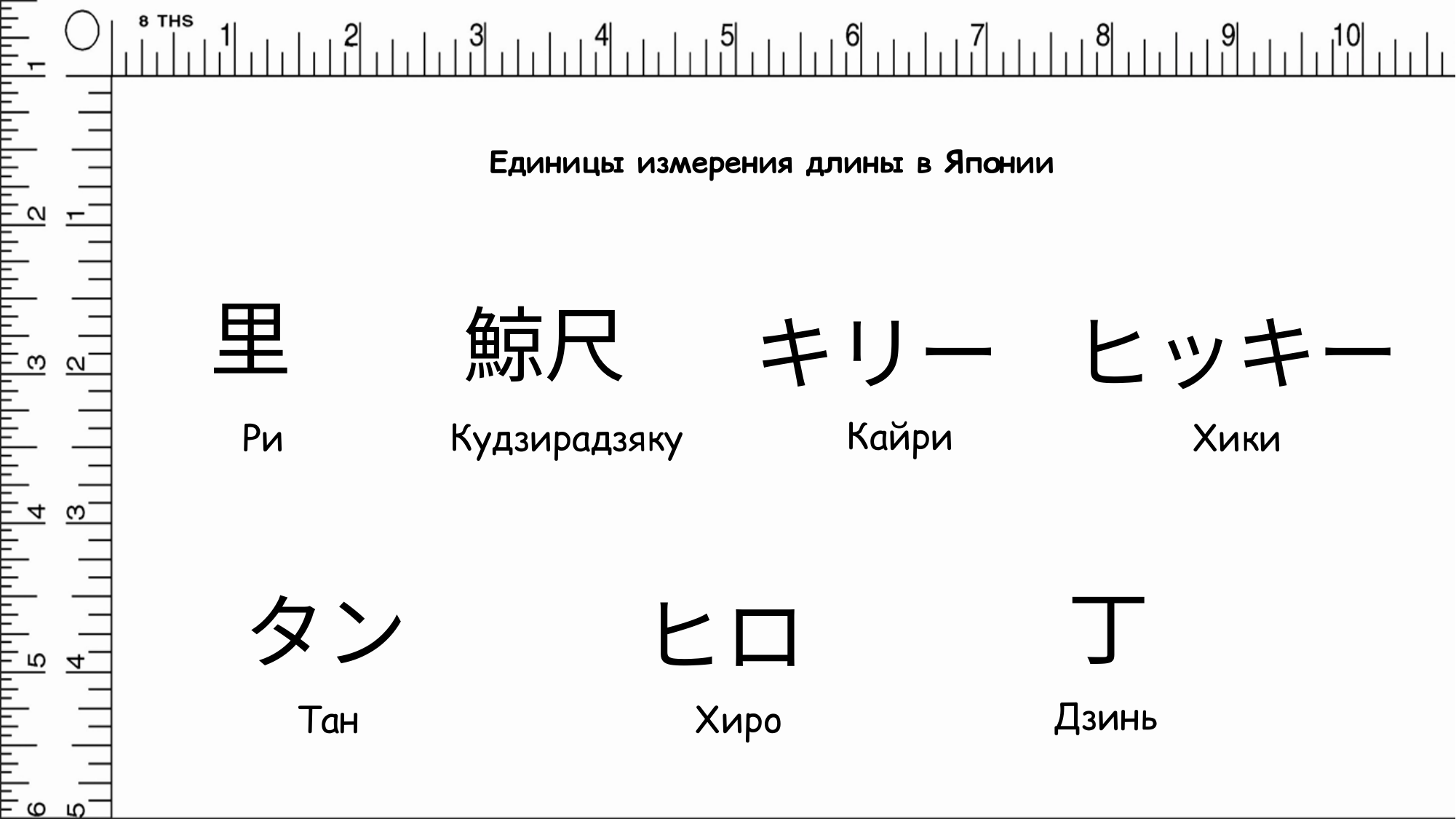

# Единицы измерения длины в Японии
里
鯨尺
キリー
ヒッキー
Кайри
Ри
Кудзирадзяку
Хики
丁
タン
ヒロ
Дзинь
Тан
Хиро